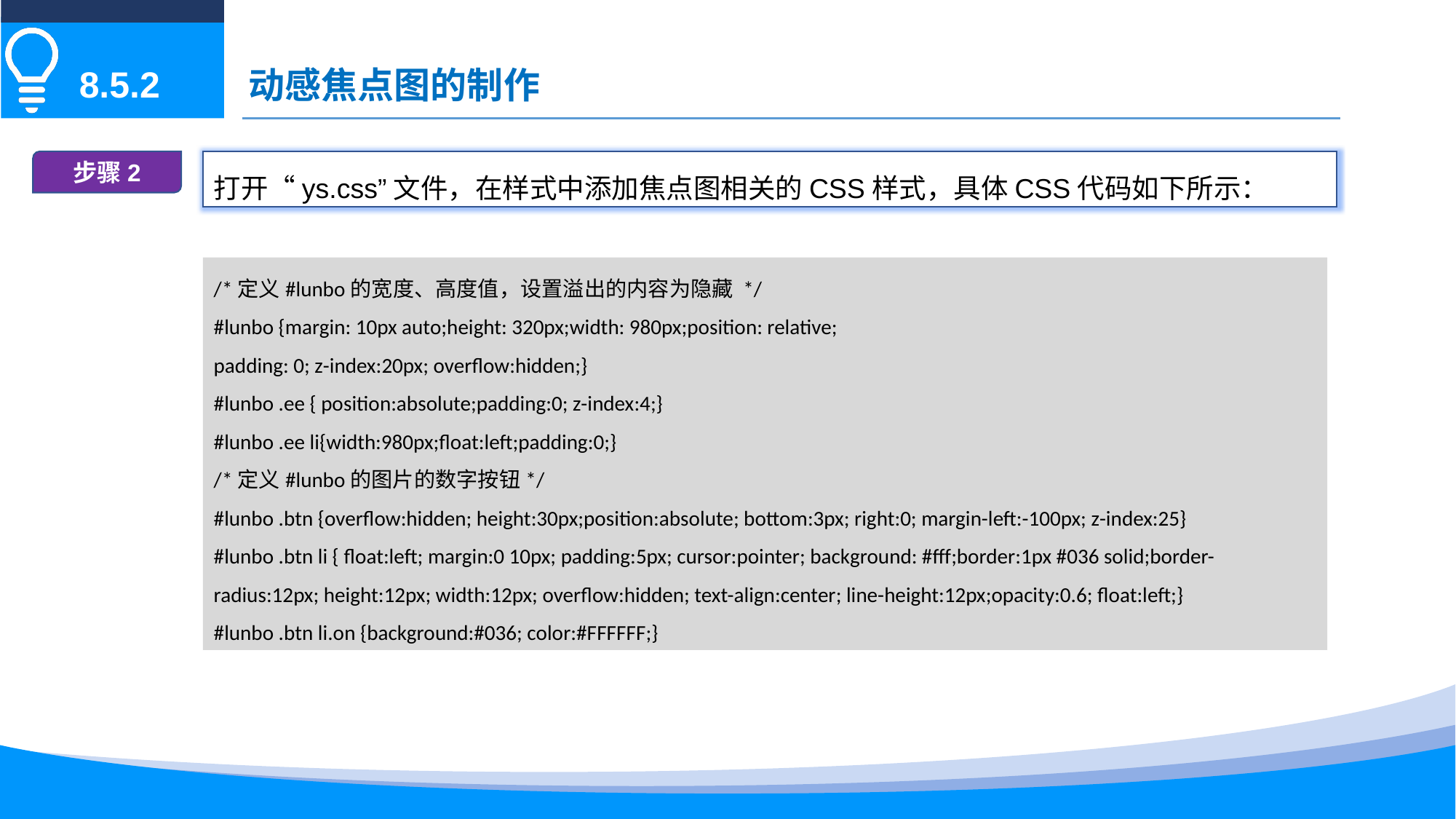

动感焦点图的制作
8.5.2
步骤2
打开“ys.css”文件，在样式中添加焦点图相关的CSS样式，具体CSS代码如下所示：
/*定义#lunbo的宽度、高度值，设置溢出的内容为隐藏 */
#lunbo {margin: 10px auto;height: 320px;width: 980px;position: relative;
padding: 0; z-index:20px; overflow:hidden;}
#lunbo .ee { position:absolute;padding:0; z-index:4;}
#lunbo .ee li{width:980px;float:left;padding:0;}
/*定义#lunbo的图片的数字按钮*/
#lunbo .btn {overflow:hidden; height:30px;position:absolute; bottom:3px; right:0; margin-left:-100px; z-index:25}
#lunbo .btn li { float:left; margin:0 10px; padding:5px; cursor:pointer; background: #fff;border:1px #036 solid;border-radius:12px; height:12px; width:12px; overflow:hidden; text-align:center; line-height:12px;opacity:0.6; float:left;}
#lunbo .btn li.on {background:#036; color:#FFFFFF;}